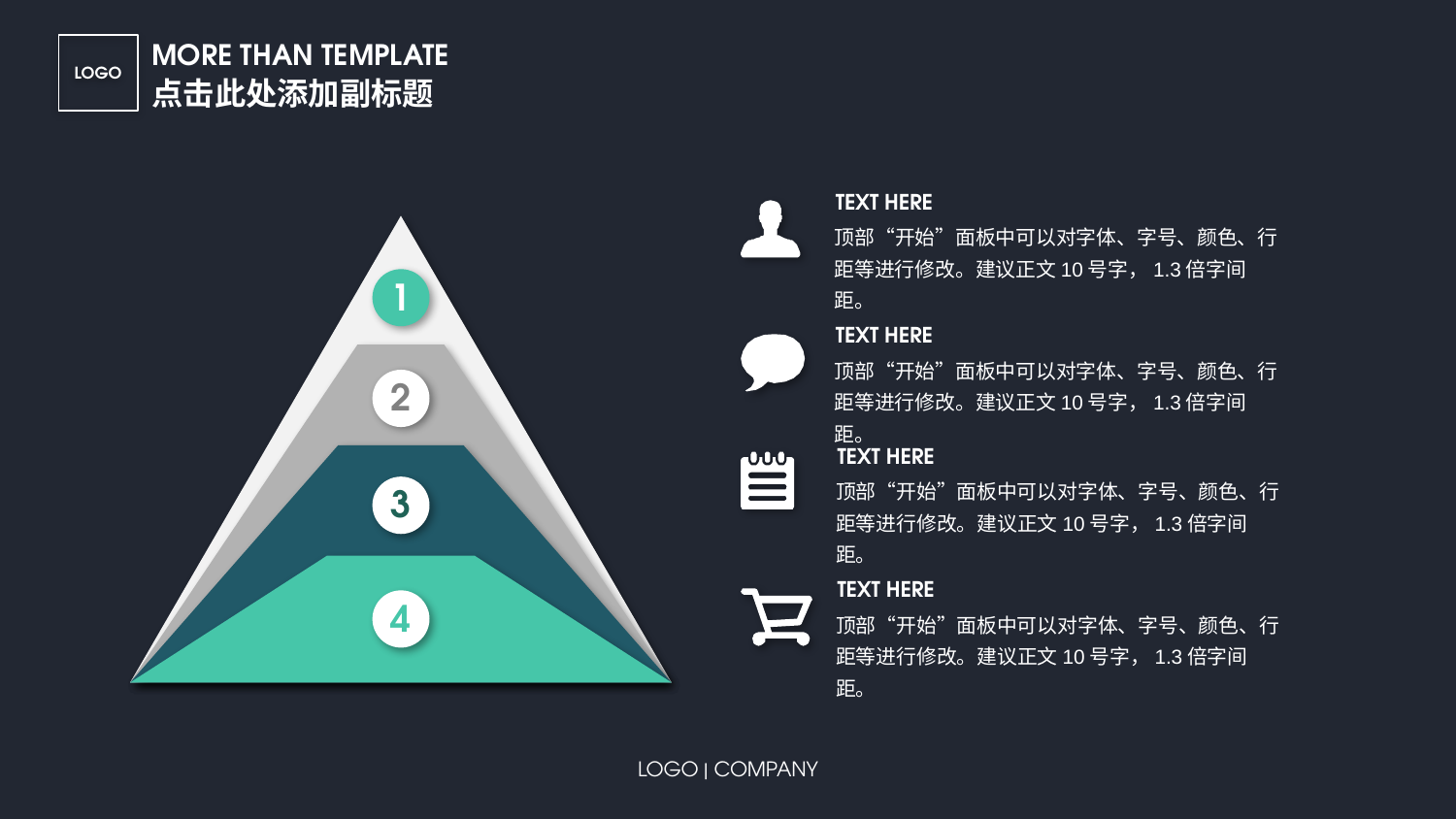

MORE THAN TEMPLATE
点击此处添加副标题
LOGO
TEXT HERE

顶部“开始”面板中可以对字体、字号、颜色、行距等进行修改。建议正文10号字，1.3倍字间距。

1

TEXT HERE

顶部“开始”面板中可以对字体、字号、颜色、行距等进行修改。建议正文10号字，1.3倍字间距。

2

TEXT HERE

顶部“开始”面板中可以对字体、字号、颜色、行距等进行修改。建议正文10号字，1.3倍字间距。
3

TEXT HERE
4

顶部“开始”面板中可以对字体、字号、颜色、行距等进行修改。建议正文10号字，1.3倍字间距。
LOGO | COMPANY